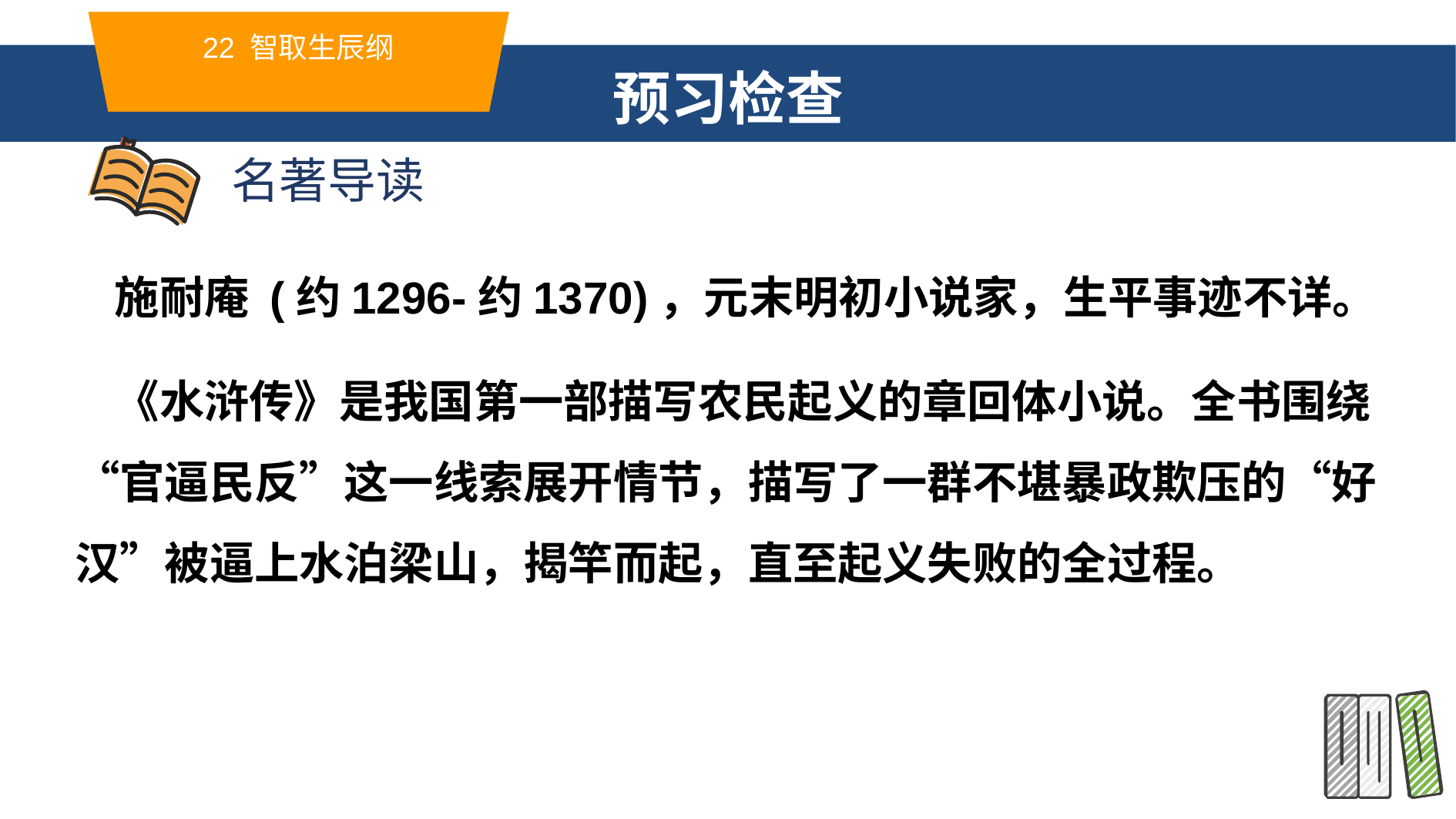

22 智取生辰纲

预习检查

名著导读
    施耐庵 (约1296-约1370)，元末明初小说家，生平事迹不详。
   《水浒传》是我国第一部描写农民起义的章回体小说。全书围绕“官逼民反”这一线索展开情节，描写了一群不堪暴政欺压的“好汉”被逼上水泊梁山，揭竿而起，直至起义失败的全过程。